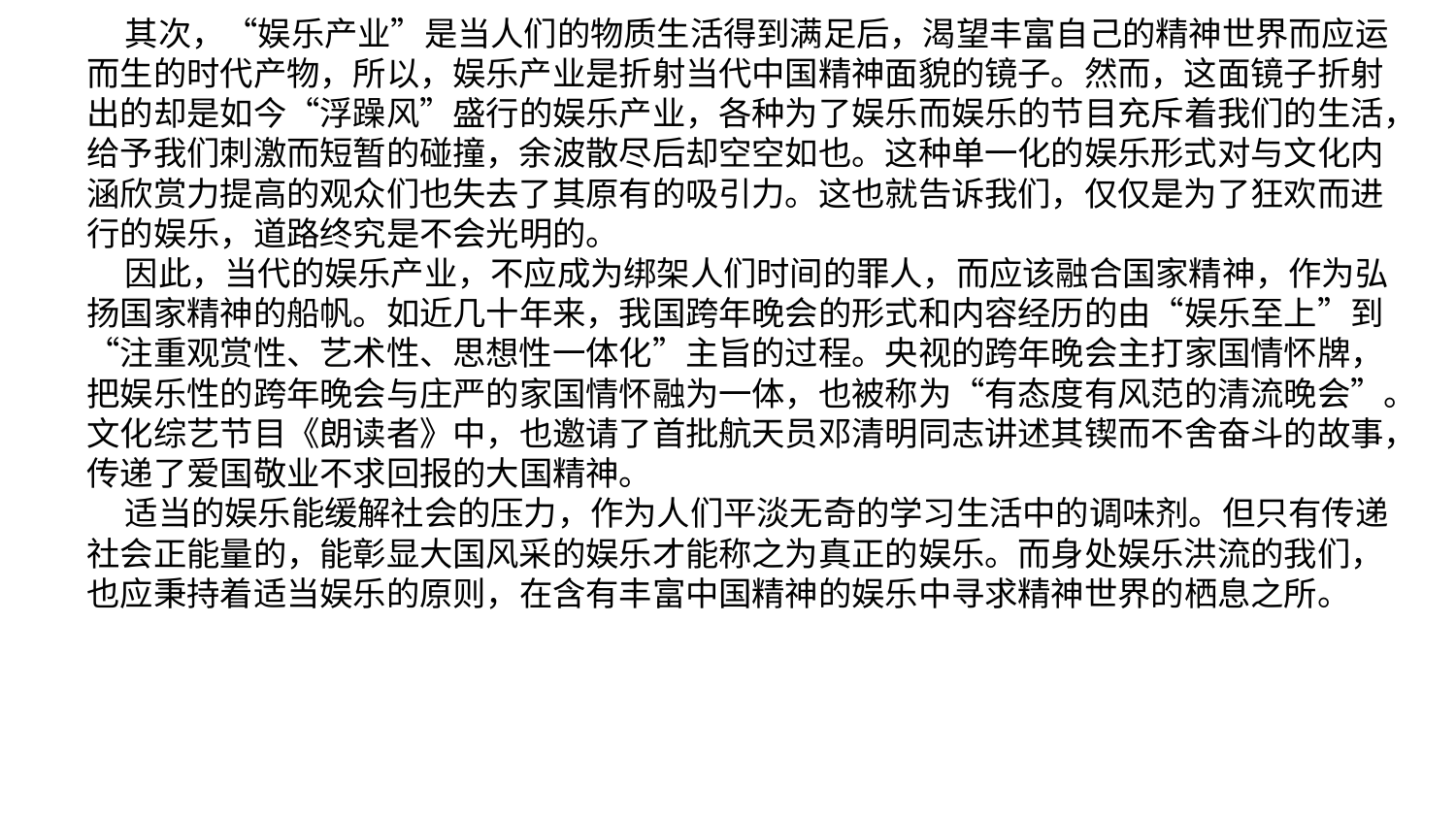

其次，“娱乐产业”是当人们的物质生活得到满足后，渴望丰富自己的精神世界而应运而生的时代产物，所以，娱乐产业是折射当代中国精神面貌的镜子。然而，这面镜子折射出的却是如今“浮躁风”盛行的娱乐产业，各种为了娱乐而娱乐的节目充斥着我们的生活，给予我们刺激而短暂的碰撞，余波散尽后却空空如也。这种单一化的娱乐形式对与文化内涵欣赏力提高的观众们也失去了其原有的吸引力。这也就告诉我们，仅仅是为了狂欢而进行的娱乐，道路终究是不会光明的。
    因此，当代的娱乐产业，不应成为绑架人们时间的罪人，而应该融合国家精神，作为弘扬国家精神的船帆。如近几十年来，我国跨年晚会的形式和内容经历的由“娱乐至上”到“注重观赏性、艺术性、思想性一体化”主旨的过程。央视的跨年晚会主打家国情怀牌，把娱乐性的跨年晚会与庄严的家国情怀融为一体，也被称为“有态度有风范的清流晚会”。文化综艺节目《朗读者》中，也邀请了首批航天员邓清明同志讲述其锲而不舍奋斗的故事，传递了爱国敬业不求回报的大国精神。
    适当的娱乐能缓解社会的压力，作为人们平淡无奇的学习生活中的调味剂。但只有传递社会正能量的，能彰显大国风采的娱乐才能称之为真正的娱乐。而身处娱乐洪流的我们，也应秉持着适当娱乐的原则，在含有丰富中国精神的娱乐中寻求精神世界的栖息之所。